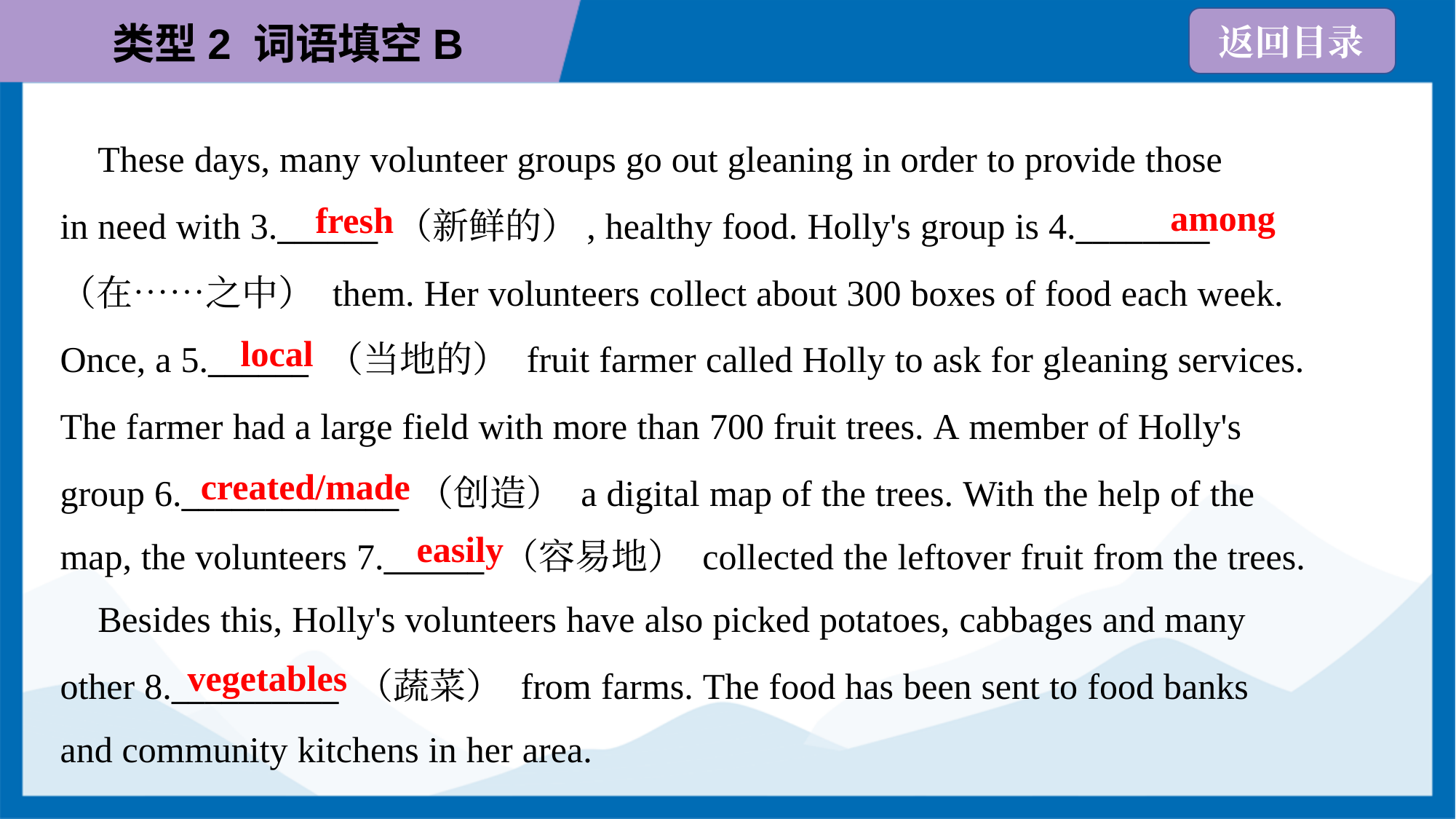

These days, many volunteer groups go out gleaning in order to provide those
in need with 3.______ （新鲜的）, healthy food. Holly's group is 4.________
（在……之中） them. Her volunteers collect about 300 boxes of food each week.
Once, a 5.______ （当地的） fruit farmer called Holly to ask for gleaning services.
The farmer had a large field with more than 700 fruit trees. A member of Holly's
group 6._____________ （创造） a digital map of the trees. With the help of the
map, the volunteers 7.______ （容易地） collected the leftover fruit from the trees.
among
fresh
local
created/made
easily
    Besides this, Holly's volunteers have also picked potatoes, cabbages and many
other 8.__________ （蔬菜） from farms. The food has been sent to food banks
and community kitchens in her area.
vegetables